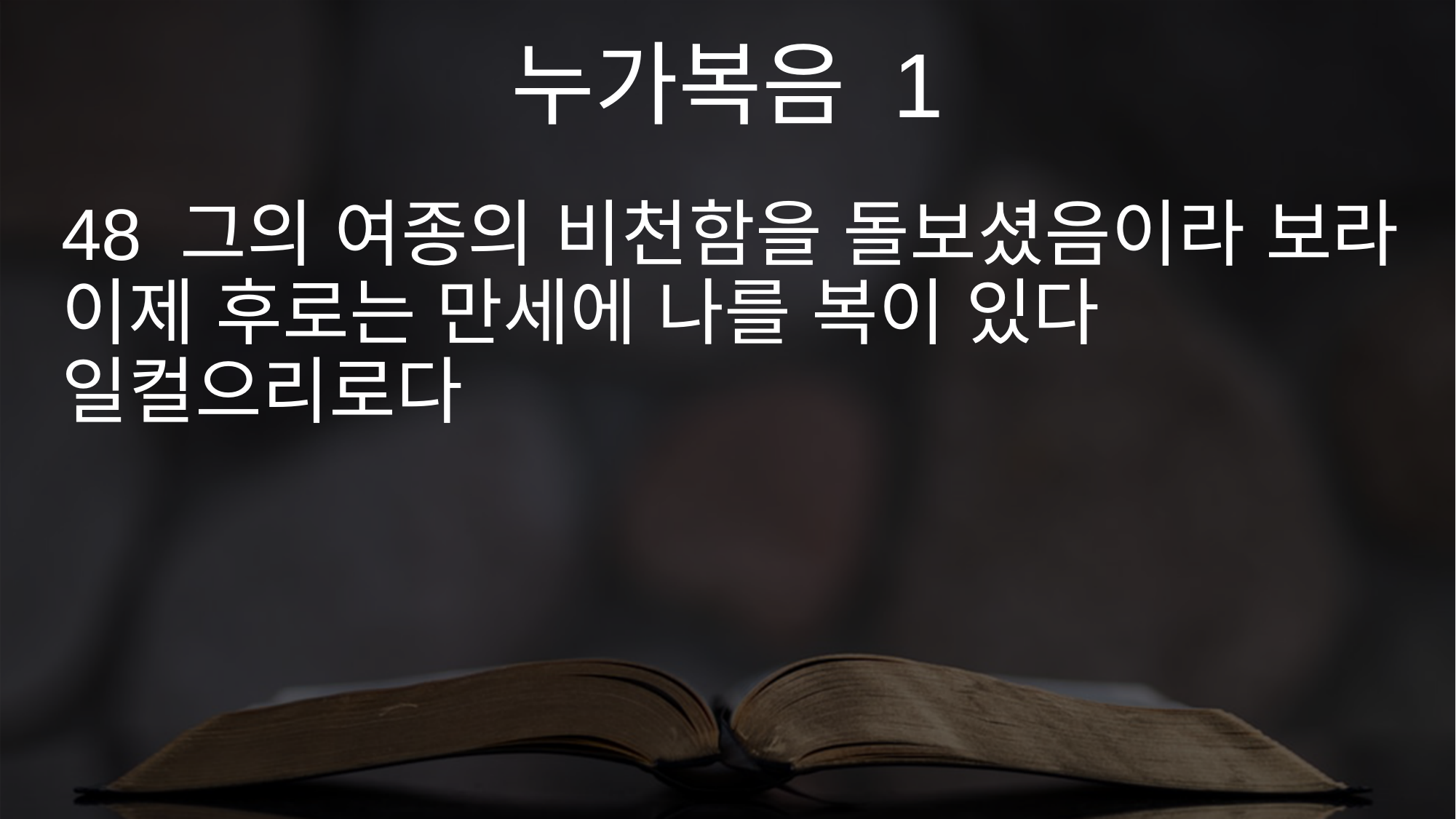

누가복음 1
48 그의 여종의 비천함을 돌보셨음이라 보라 이제 후로는 만세에 나를 복이 있다 일컬으리로다